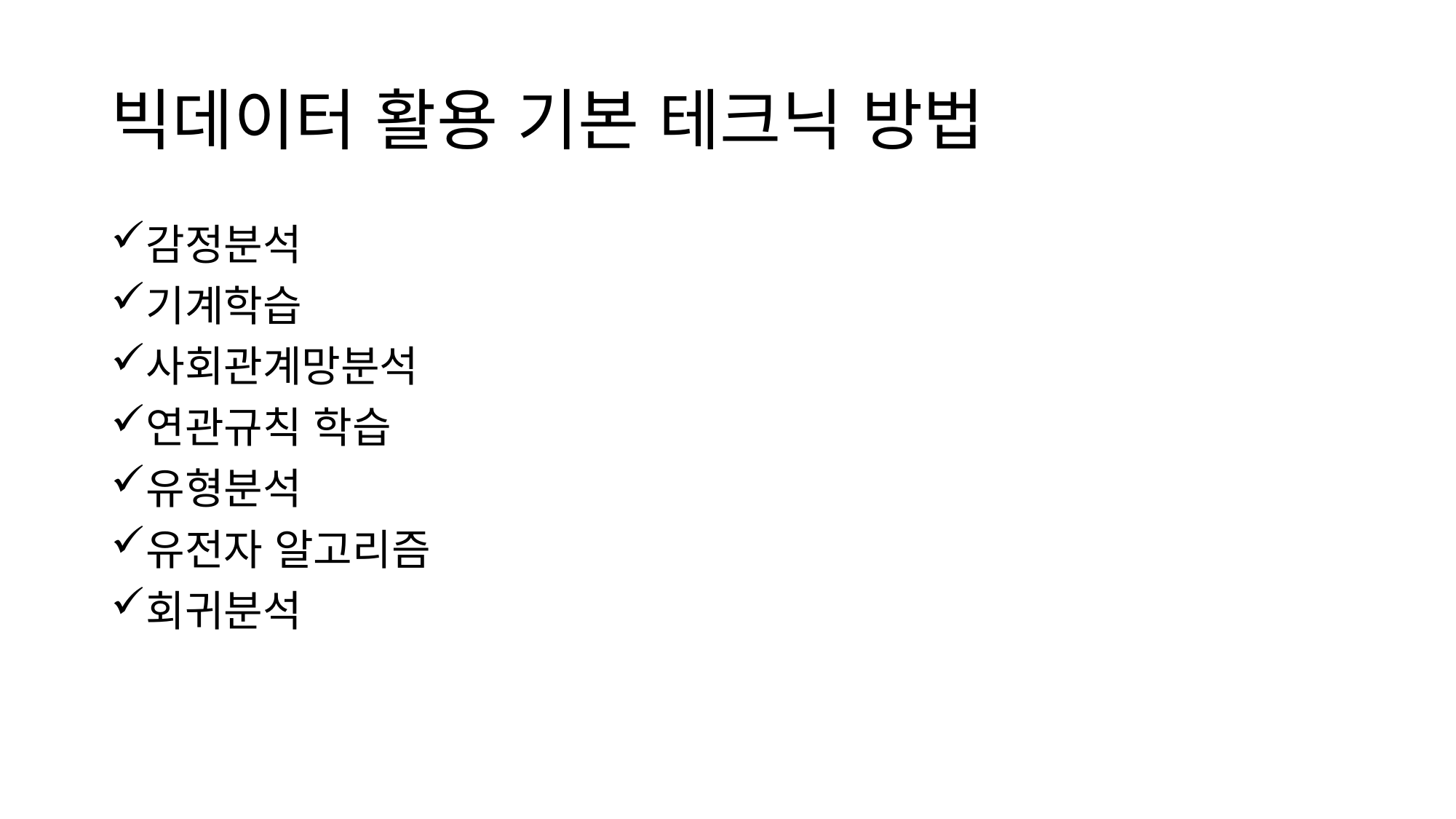

# 빅데이터 활용 기본 테크닉 방법
감정분석
기계학습
사회관계망분석
연관규칙 학습
유형분석
유전자 알고리즘
회귀분석